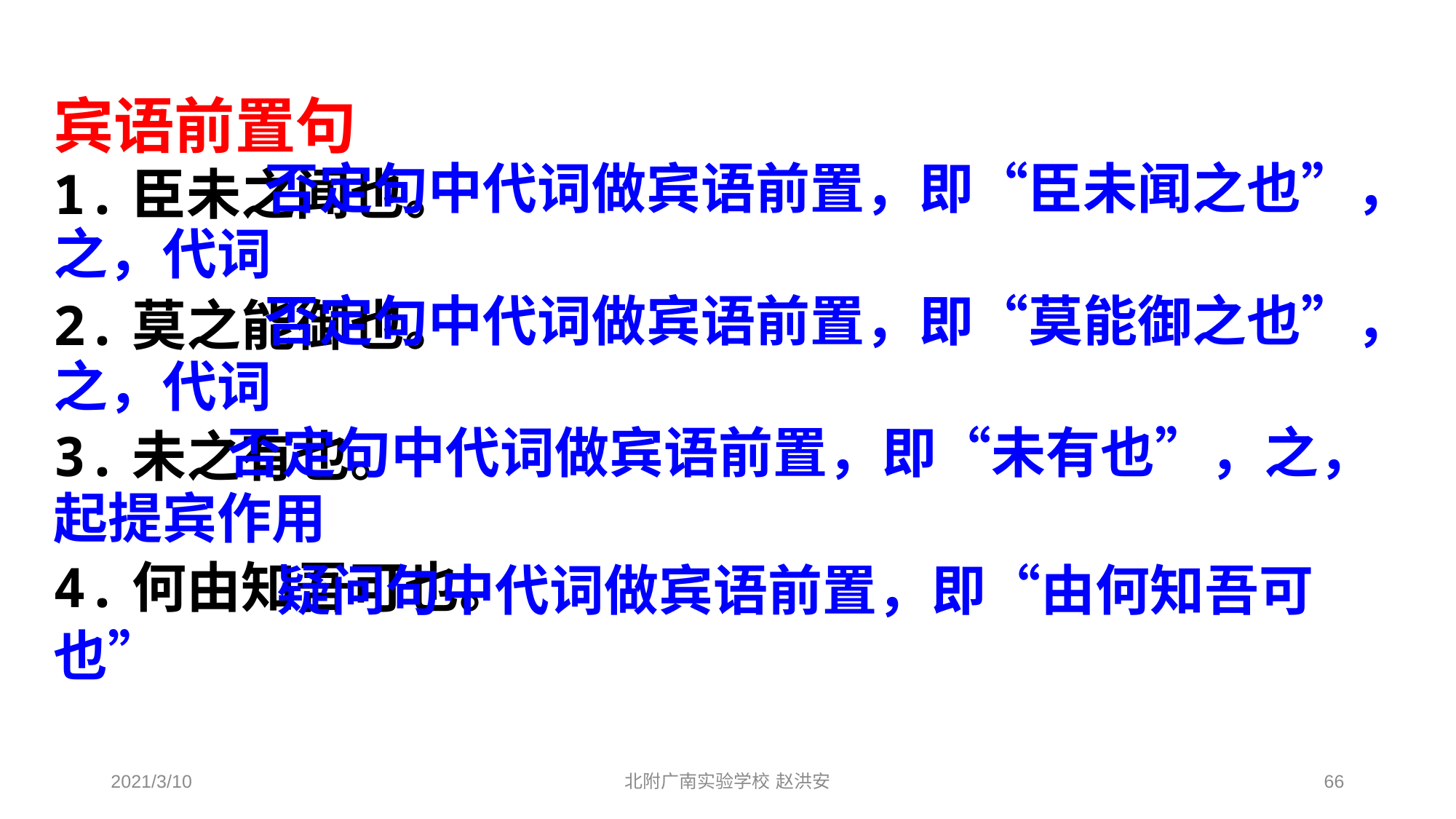

宾语前置句
1.臣未之闻也。

2.莫之能御也。

3.未之有也。

4.何由知吾可也。
                否定句中代词做宾语前置，即“臣未闻之也”，之，代词
                否定句中代词做宾语前置，即“莫能御之也”，之，代词
             否定句中代词做宾语前置，即“未有也”，之，起提宾作用
                 疑问句中代词做宾语前置，即“由何知吾可也”
2021/3/10
北附广南实验学校 赵洪安
66